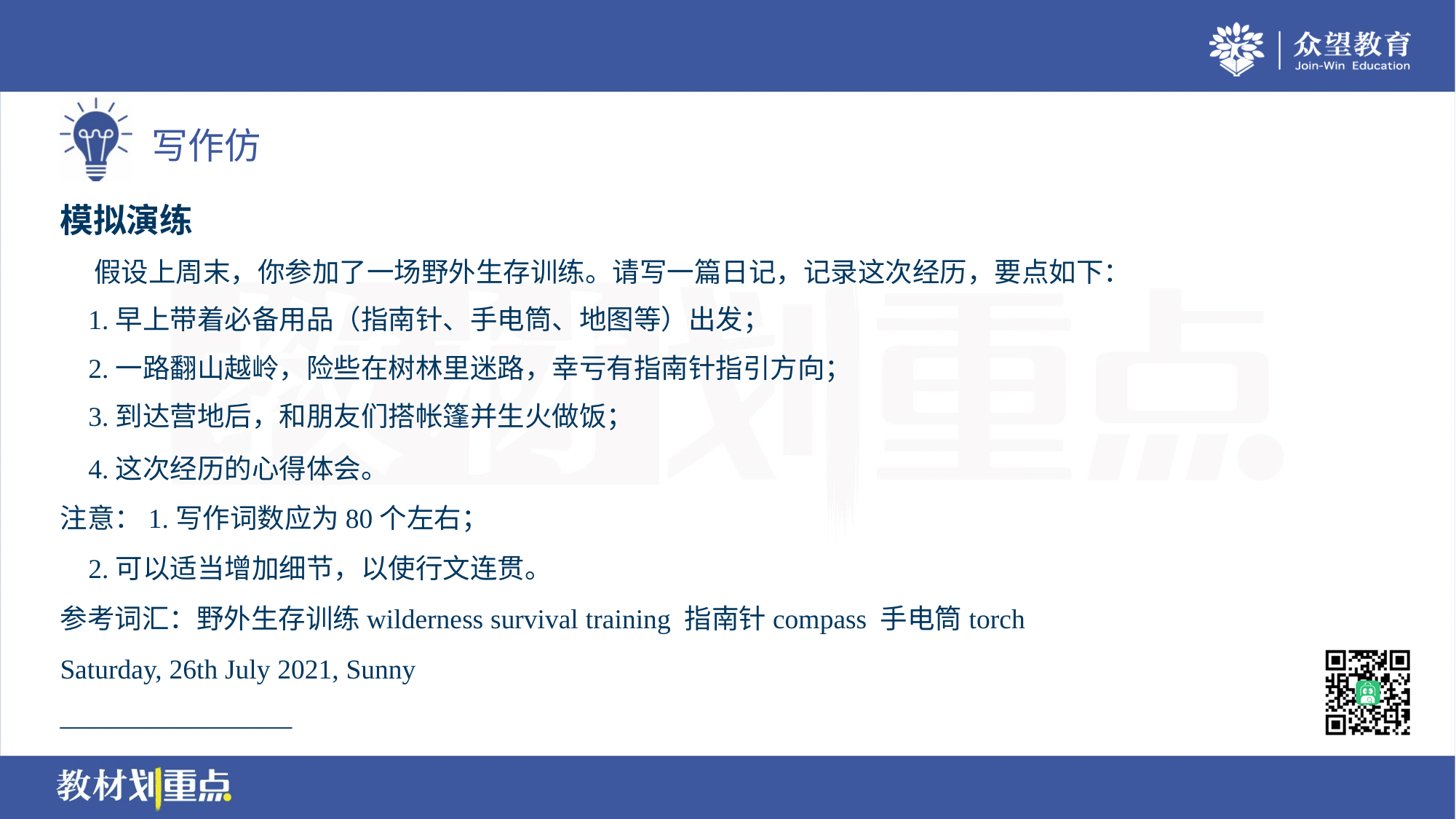

模拟演练
    假设上周末，你参加了一场野外生存训练。请写一篇日记，记录这次经历，要点如下：
    1.早上带着必备用品（指南针、手电筒、地图等）出发；
    2.一路翻山越岭，险些在树林里迷路，幸亏有指南针指引方向；
    3.到达营地后，和朋友们搭帐篷并生火做饭；
    4.这次经历的心得体会。
注意：1.写作词数应为80个左右；
    2.可以适当增加细节，以使行文连贯。
参考词汇：野外生存训练wilderness survival training 指南针compass 手电筒torch
Saturday, 26th July 2021, Sunny
_________________